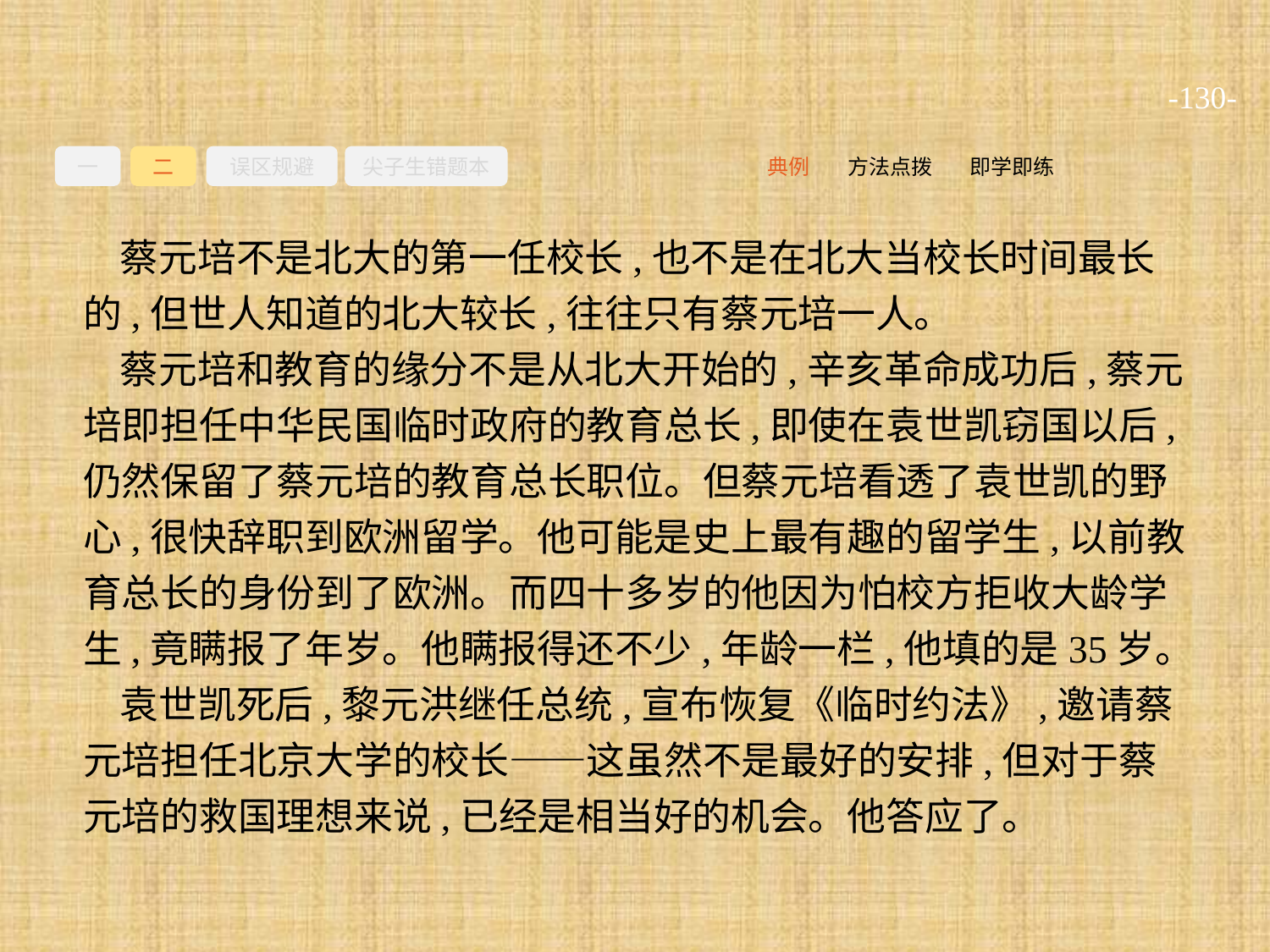

-130-
一
二
误区规避
尖子生错题本
即学即练
方法点拨
典例
蔡元培不是北大的第一任校长,也不是在北大当校长时间最长的,但世人知道的北大较长,往往只有蔡元培一人。
蔡元培和教育的缘分不是从北大开始的,辛亥革命成功后,蔡元培即担任中华民国临时政府的教育总长,即使在袁世凯窃国以后,仍然保留了蔡元培的教育总长职位。但蔡元培看透了袁世凯的野心,很快辞职到欧洲留学。他可能是史上最有趣的留学生,以前教育总长的身份到了欧洲。而四十多岁的他因为怕校方拒收大龄学生,竟瞒报了年岁。他瞒报得还不少,年龄一栏,他填的是35岁。
袁世凯死后,黎元洪继任总统,宣布恢复《临时约法》,邀请蔡元培担任北京大学的校长——这虽然不是最好的安排,但对于蔡元培的救国理想来说,已经是相当好的机会。他答应了。